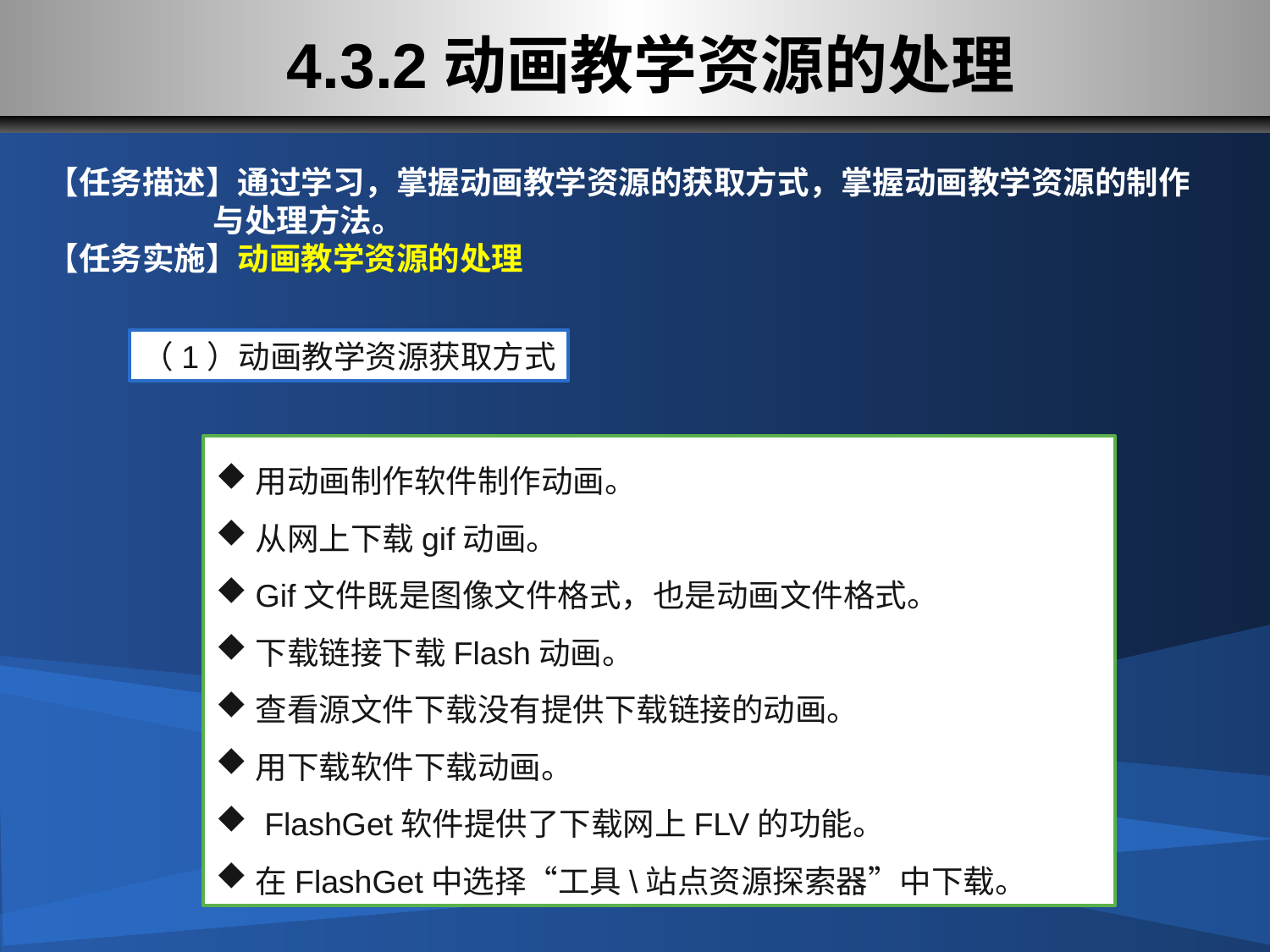

# 4.3.2动画教学资源的处理
【任务描述】通过学习，掌握动画教学资源的获取方式，掌握动画教学资源的制作
                      与处理方法。
【任务实施】动画教学资源的处理
（1）动画教学资源获取方式
用动画制作软件制作动画。
从网上下载gif动画。
Gif文件既是图像文件格式，也是动画文件格式。
下载链接下载Flash动画。
查看源文件下载没有提供下载链接的动画。
用下载软件下载动画。
 FlashGet软件提供了下载网上FLV的功能。
在FlashGet中选择“工具\站点资源探索器”中下载。